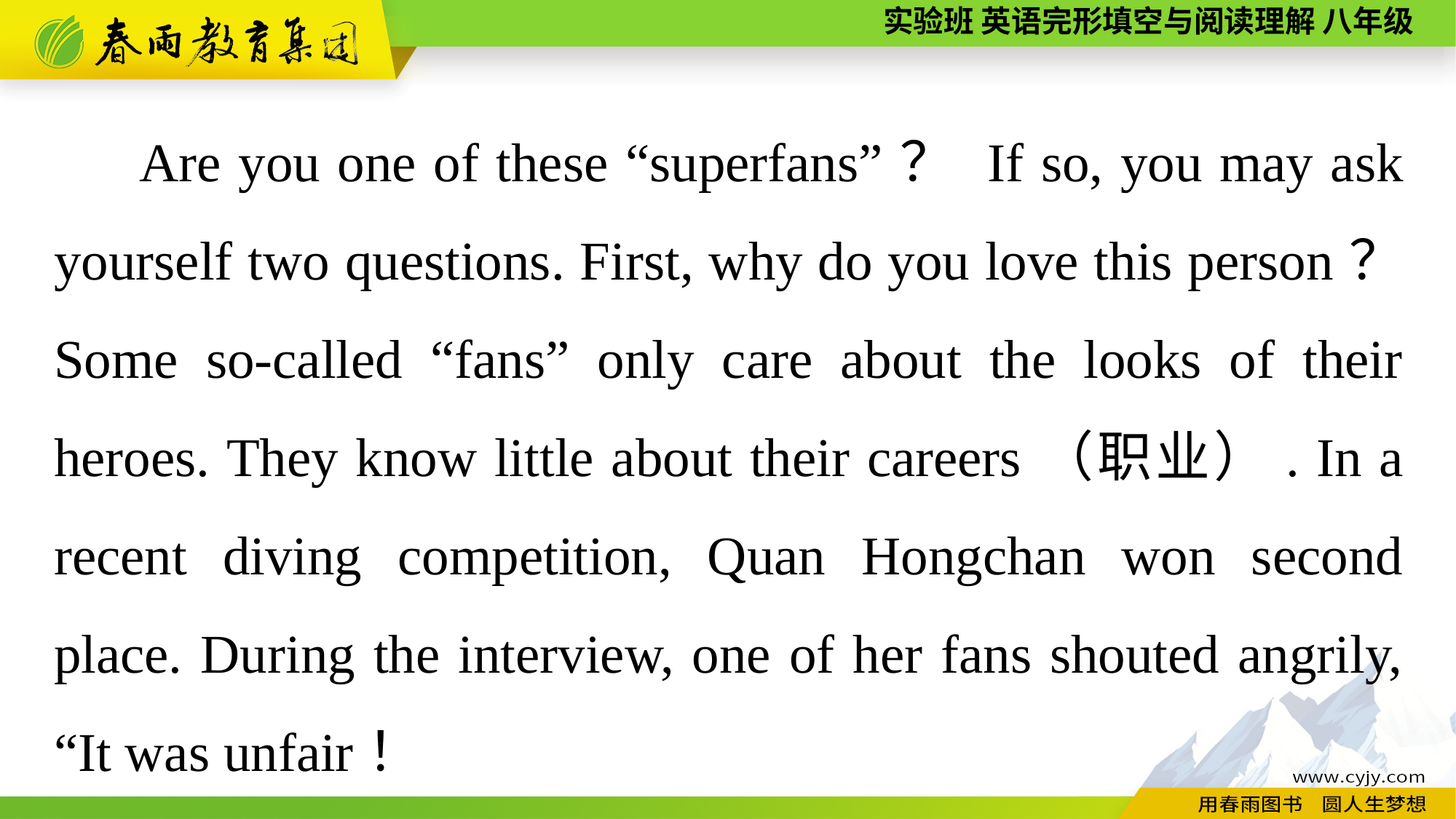

Are you one of these “superfans”？ If so, you may ask yourself two questions. First, why do you love this person？ Some so-called “fans” only care about the looks of their heroes. They know little about their careers（职业）. In a recent diving competition, Quan Hongchan won second place. During the interview, one of her fans shouted angrily, “It was unfair！